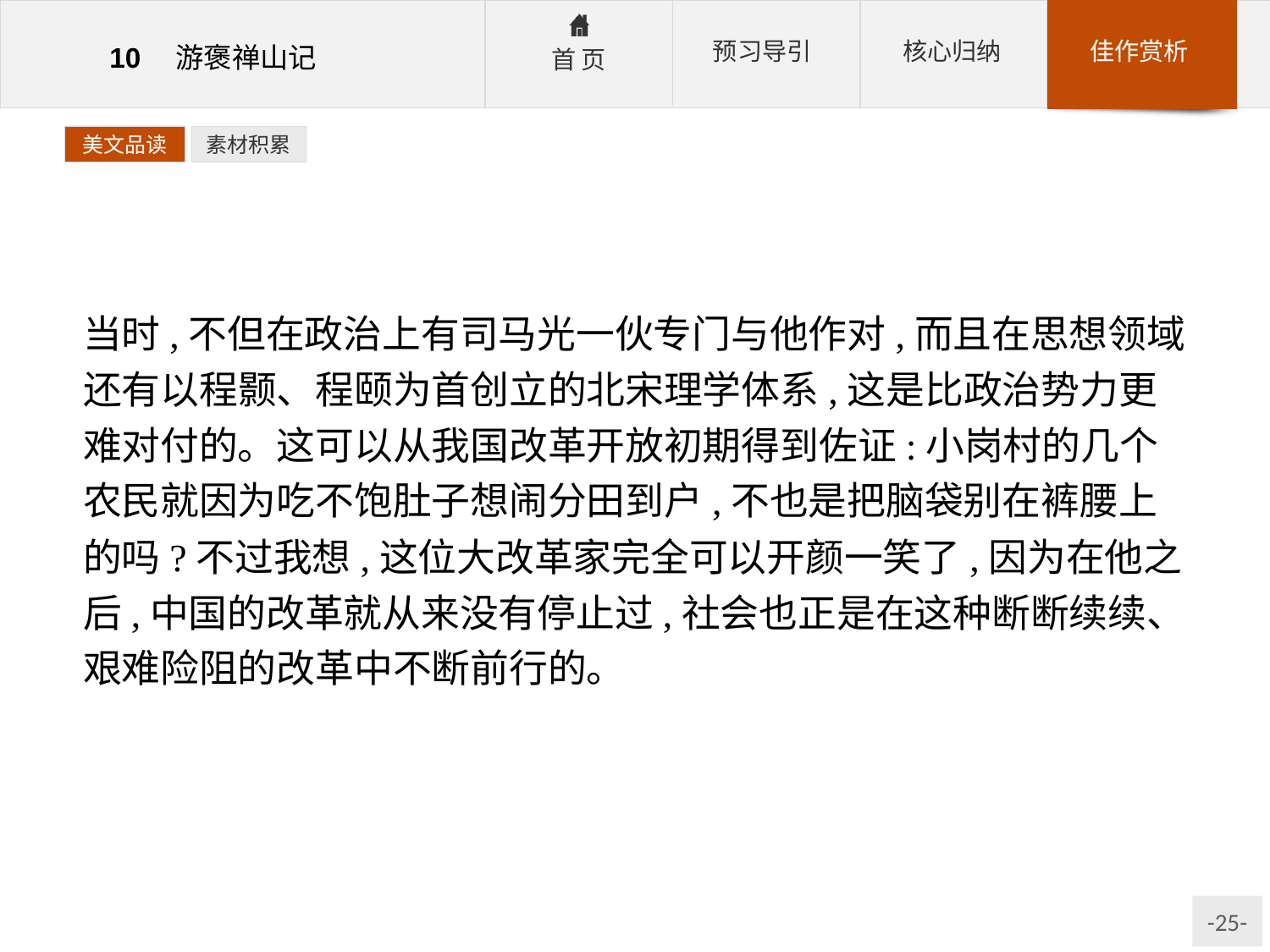

美文品读
素材积累
当时,不但在政治上有司马光一伙专门与他作对,而且在思想领域还有以程颢、程颐为首创立的北宋理学体系,这是比政治势力更难对付的。这可以从我国改革开放初期得到佐证:小岗村的几个农民就因为吃不饱肚子想闹分田到户,不也是把脑袋别在裤腰上的吗?不过我想,这位大改革家完全可以开颜一笑了,因为在他之后,中国的改革就从来没有停止过,社会也正是在这种断断续续、艰难险阻的改革中不断前行的。